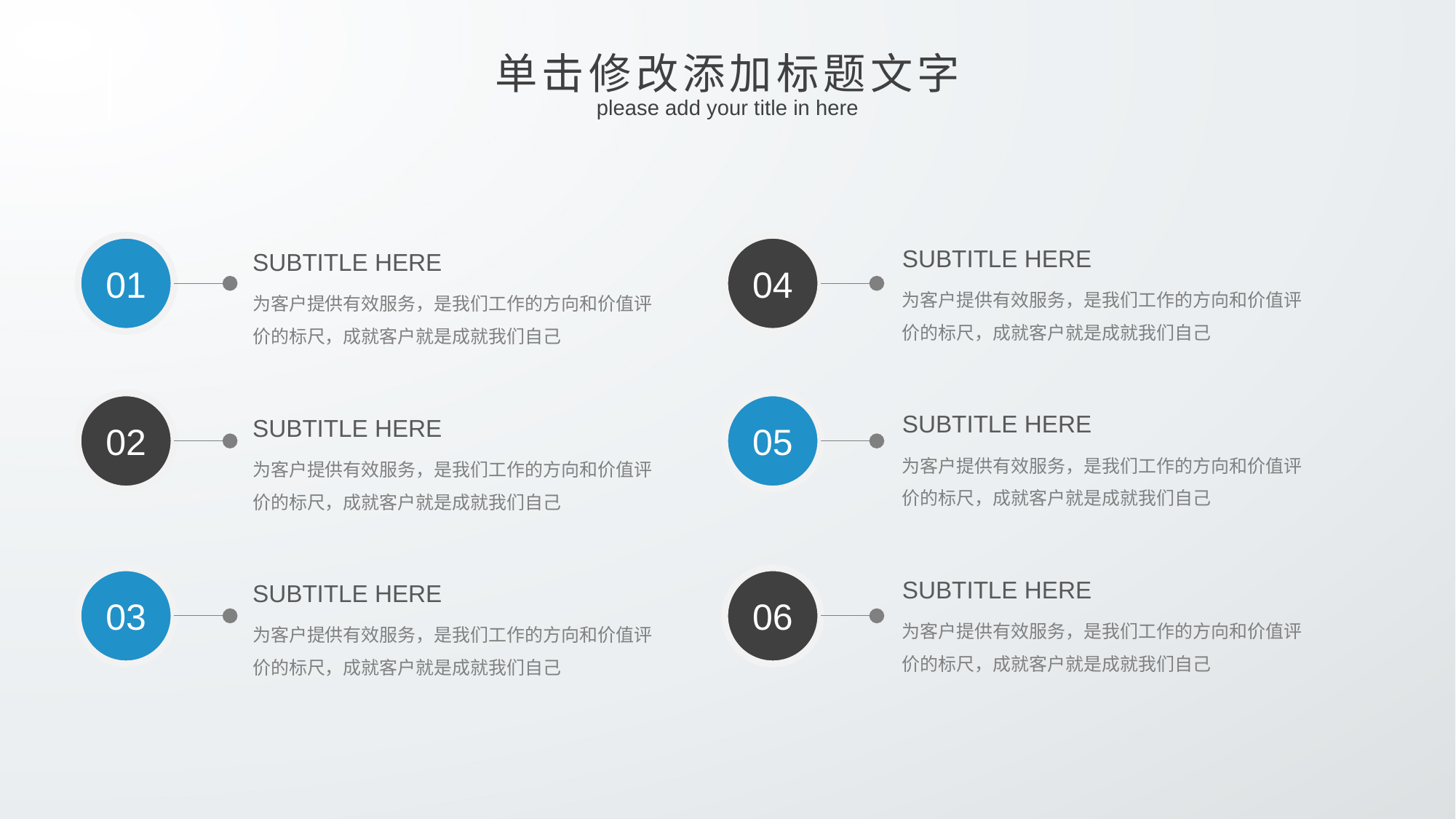

单击修改添加标题文字
please add your title in here
01
04
SUBTITLE HERE
为客户提供有效服务，是我们工作的方向和价值评价的标尺，成就客户就是成就我们自己
SUBTITLE HERE
为客户提供有效服务，是我们工作的方向和价值评价的标尺，成就客户就是成就我们自己
02
05
SUBTITLE HERE
为客户提供有效服务，是我们工作的方向和价值评价的标尺，成就客户就是成就我们自己
SUBTITLE HERE
为客户提供有效服务，是我们工作的方向和价值评价的标尺，成就客户就是成就我们自己
03
06
SUBTITLE HERE
为客户提供有效服务，是我们工作的方向和价值评价的标尺，成就客户就是成就我们自己
SUBTITLE HERE
为客户提供有效服务，是我们工作的方向和价值评价的标尺，成就客户就是成就我们自己